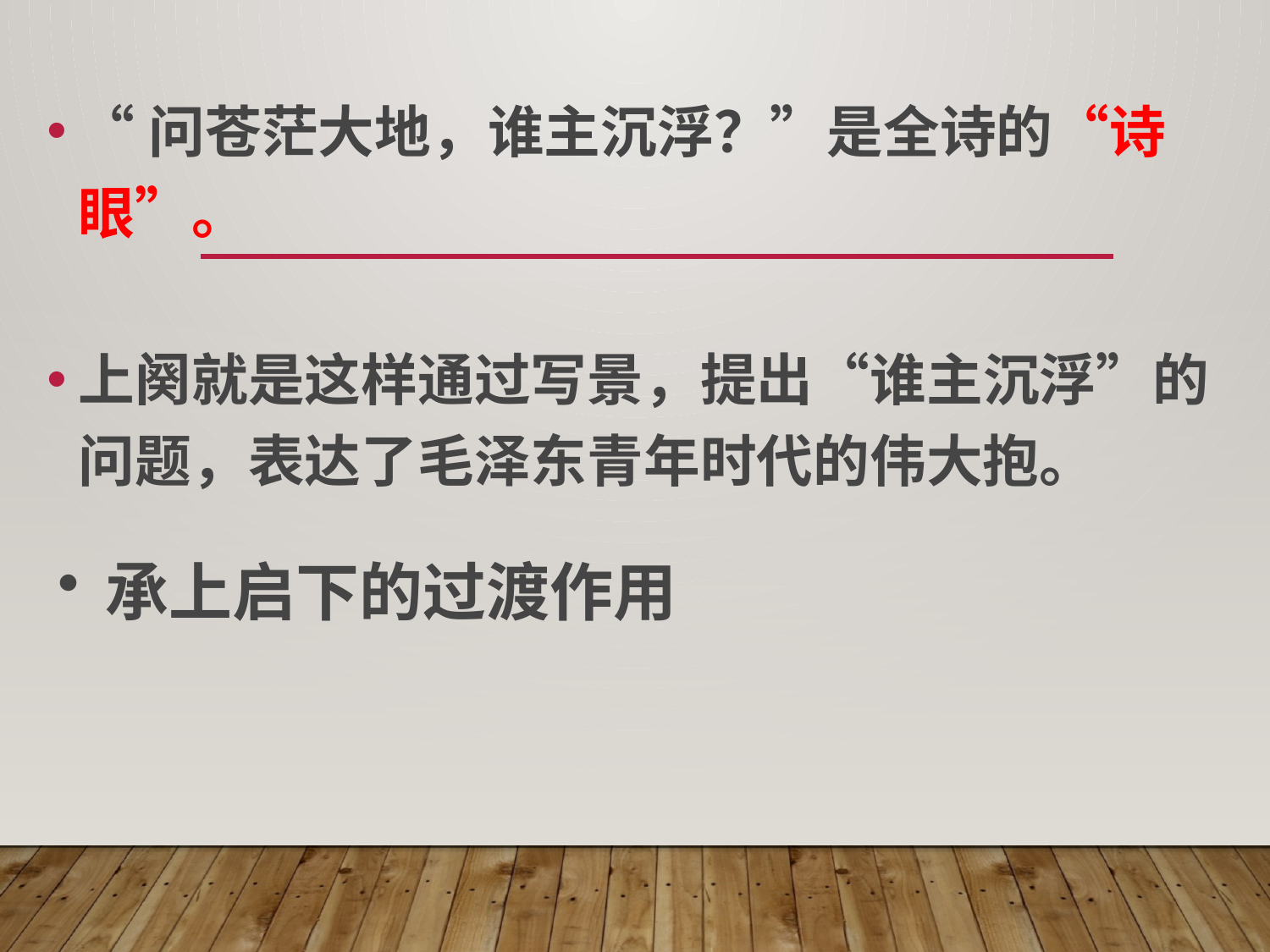

“问苍茫大地，谁主沉浮？”是全诗的“诗眼”。

上阕就是这样通过写景，提出“谁主沉浮”的问题，表达了毛泽东青年时代的伟大抱。
承上启下的过渡作用